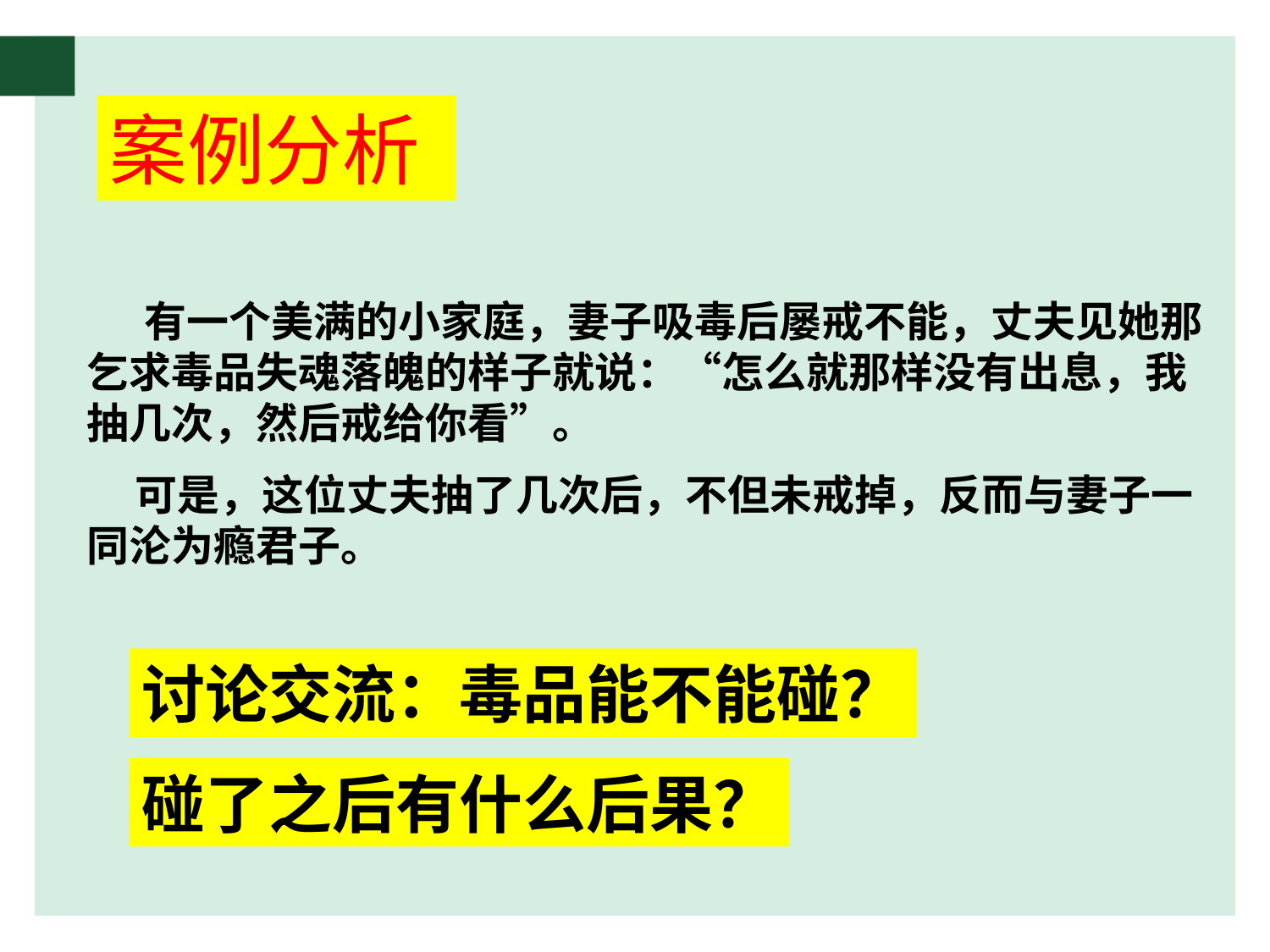

有一个美满的小家庭，妻子吸毒后屡戒不能，丈夫见她那乞求毒品失魂落魄的样子就说：“怎么就那样没有出息，我抽几次，然后戒给你看”。
    可是，这位丈夫抽了几次后，不但未戒掉，反而与妻子一同沦为瘾君子。

案例分析
讨论交流：毒品能不能碰？
碰了之后有什么后果？